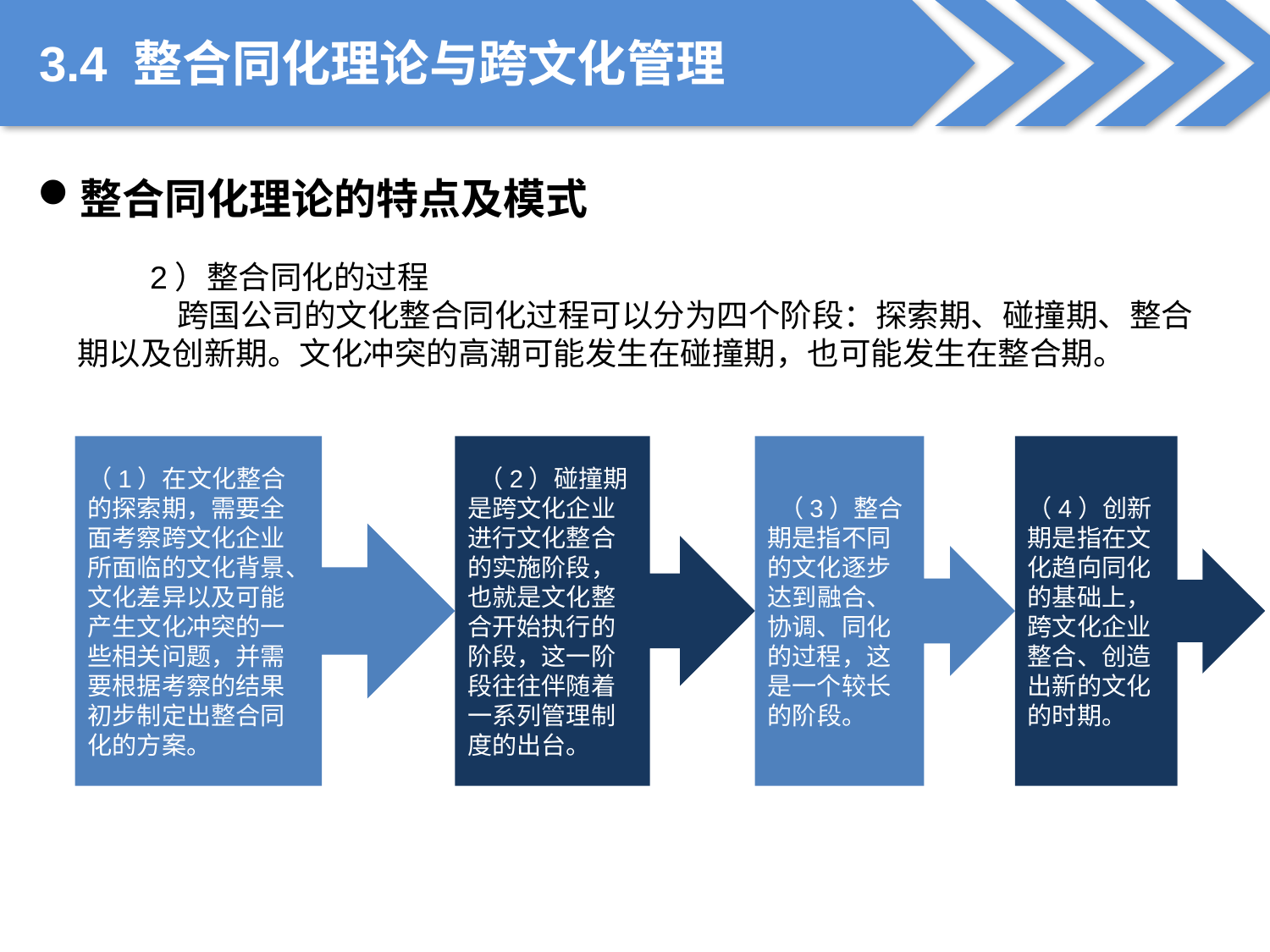

3.4 整合同化理论与跨文化管理
整合同化理论的特点及模式
 2）整合同化的过程
    跨国公司的文化整合同化过程可以分为四个阶段：探索期、碰撞期、整合期以及创新期。文化冲突的高潮可能发生在碰撞期，也可能发生在整合期。
（1）在文化整合的探索期，需要全面考察跨文化企业所面临的文化背景、文化差异以及可能产生文化冲突的一些相关问题，并需要根据考察的结果初步制定出整合同化的方案。
 （2）碰撞期是跨文化企业进行文化整合的实施阶段，也就是文化整合开始执行的阶段，这一阶段往往伴随着一系列管理制度的出台。
 （3）整合期是指不同的文化逐步达到融合、协调、同化的过程，这是一个较长的阶段。
（4）创新期是指在文化趋向同化的基础上，跨文化企业整合、创造出新的文化的时期。